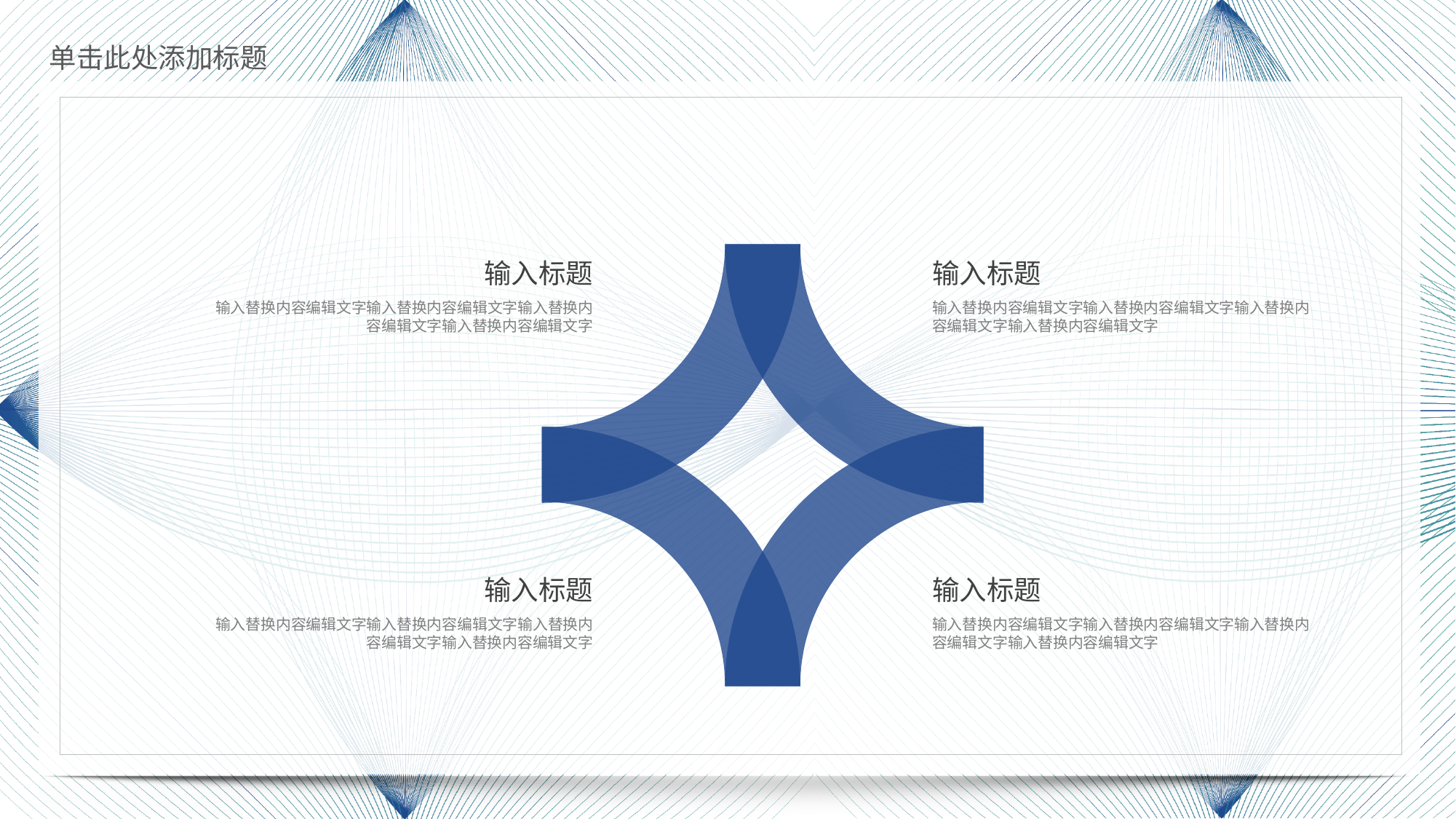

e7d195523061f1c0cef09ac28eaae964ec9988a5cce77c8b8C1E4685C6E6B40CD7615480512384A61EE159C6FE0045D14B61E85D0A95589D558B81FFC809322ACC20DC2254D928200A3EA0841B8B1814961BE795024DFDEF45878460D5EEC04B3DB4C246007153409DEDE37CA726A66AF19B77CE744E11CADCFB09B3408DEC1F688348922E38CCEE

输入标题
输入替换内容编辑文字输入替换内容编辑文字输入替换内容编辑文字输入替换内容编辑文字
输入标题
输入替换内容编辑文字输入替换内容编辑文字输入替换内容编辑文字输入替换内容编辑文字
输入标题
输入替换内容编辑文字输入替换内容编辑文字输入替换内容编辑文字输入替换内容编辑文字
输入标题
输入替换内容编辑文字输入替换内容编辑文字输入替换内容编辑文字输入替换内容编辑文字